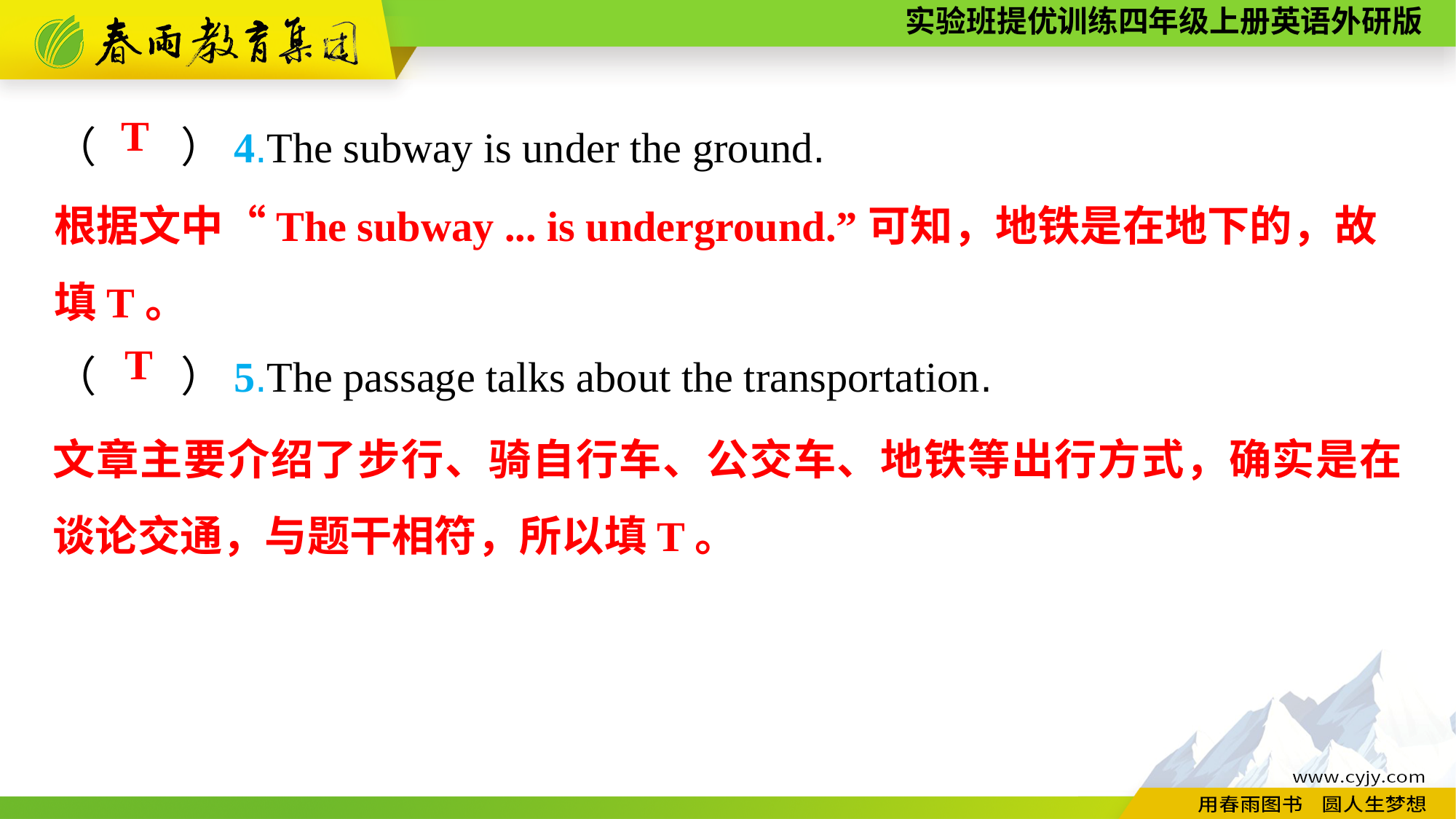

（　　）4.The subway is under the ground.

（　　）5.The passage talks about the transportation.
 T
根据文中“The subway ... is underground.”可知，地铁是在地下的，故
填T。
 T
文章主要介绍了步行、骑自行车、公交车、地铁等出行方式，确实是在谈论交通，与题干相符，所以填T。